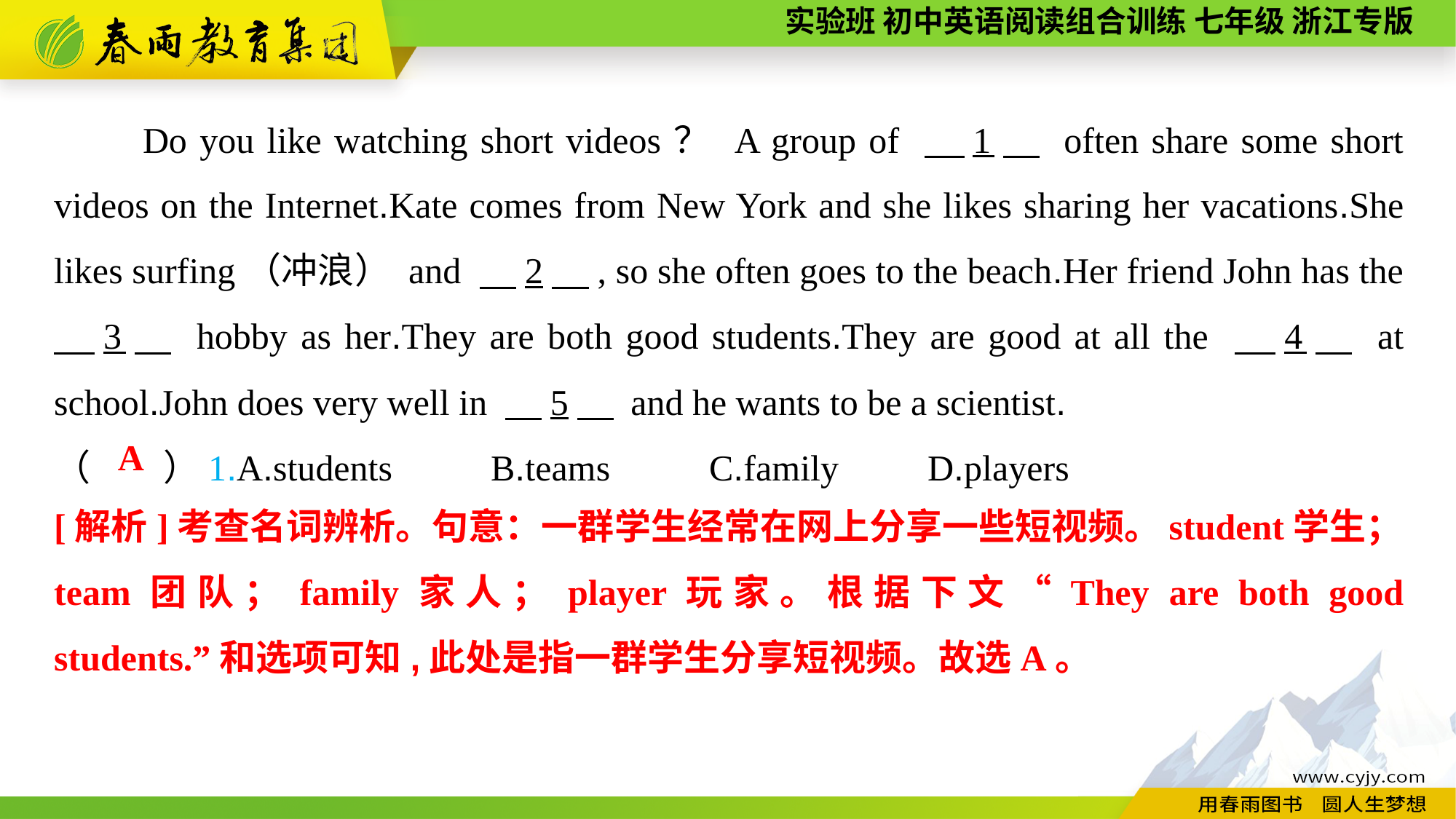

Do you like watching short videos？ A group of 　1　 often share some short videos on the Internet.Kate comes from New York and she likes sharing her vacations.She likes surfing（冲浪） and 　2　, so she often goes to the beach.Her friend John has the 　3　 hobby as her.They are both good students.They are good at all the 　4　 at school.John does very well in 　5　 and he wants to be a scientist.
（　　）1.A.students	B.teams	C.family	D.players
A
[解析]考查名词辨析。句意：一群学生经常在网上分享一些短视频。student学生；team团队；family家人；player玩家。根据下文“They are both good students.”和选项可知,此处是指一群学生分享短视频。故选A。